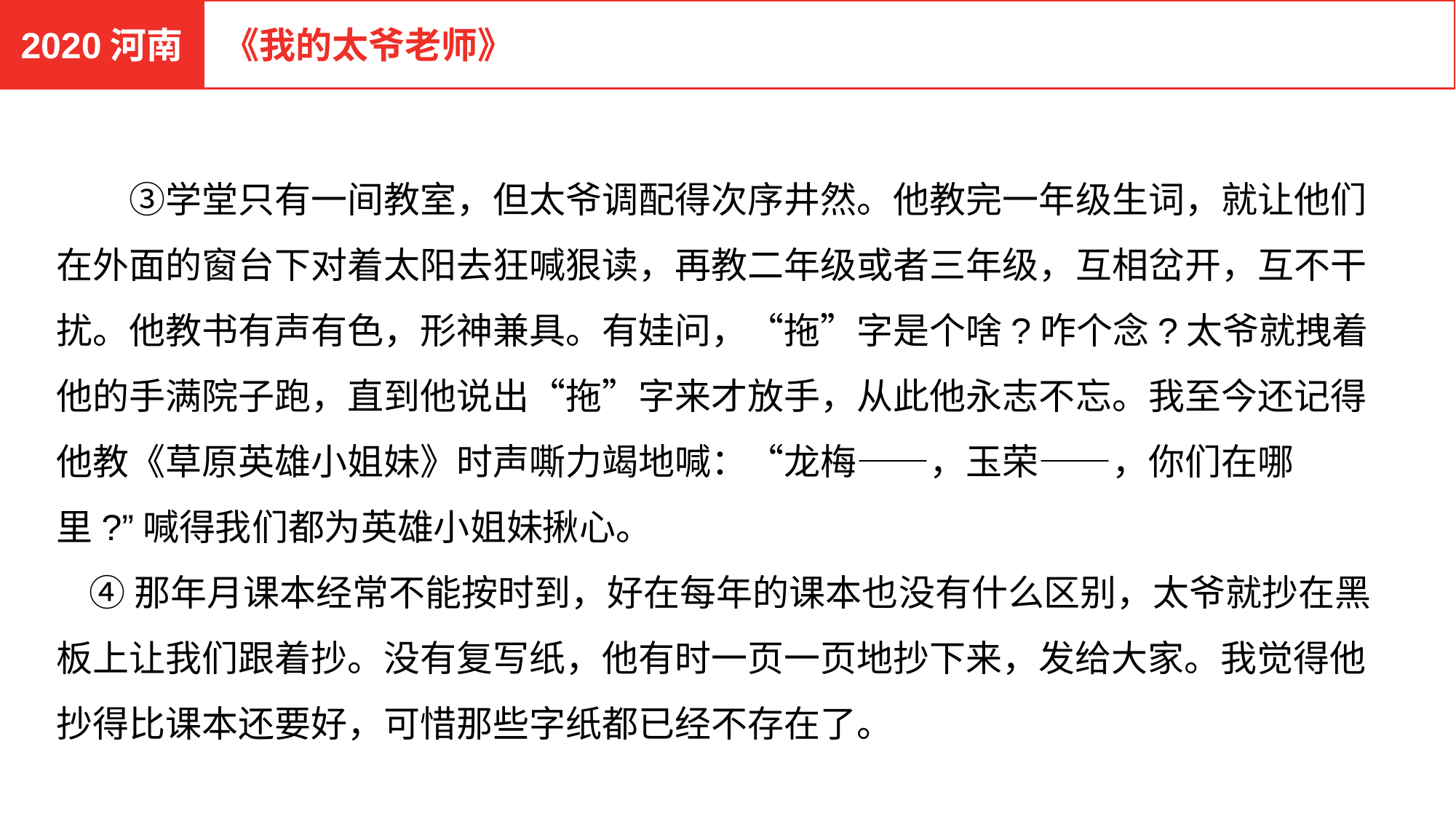

2020河南
《我的太爷老师》
　　③学堂只有一间教室，但太爷调配得次序井然。他教完一年级生词，就让他们在外面的窗台下对着太阳去狂喊狠读，再教二年级或者三年级，互相岔开，互不干扰。他教书有声有色，形神兼具。有娃问，“拖”字是个啥?咋个念?太爷就拽着他的手满院子跑，直到他说出“拖”字来才放手，从此他永志不忘。我至今还记得他教《草原英雄小姐妹》时声嘶力竭地喊：“龙梅——，玉荣——，你们在哪里?”喊得我们都为英雄小姐妹揪心。
    ④那年月课本经常不能按时到，好在每年的课本也没有什么区别，太爷就抄在黑板上让我们跟着抄。没有复写纸，他有时一页一页地抄下来，发给大家。我觉得他抄得比课本还要好，可惜那些字纸都已经不存在了。